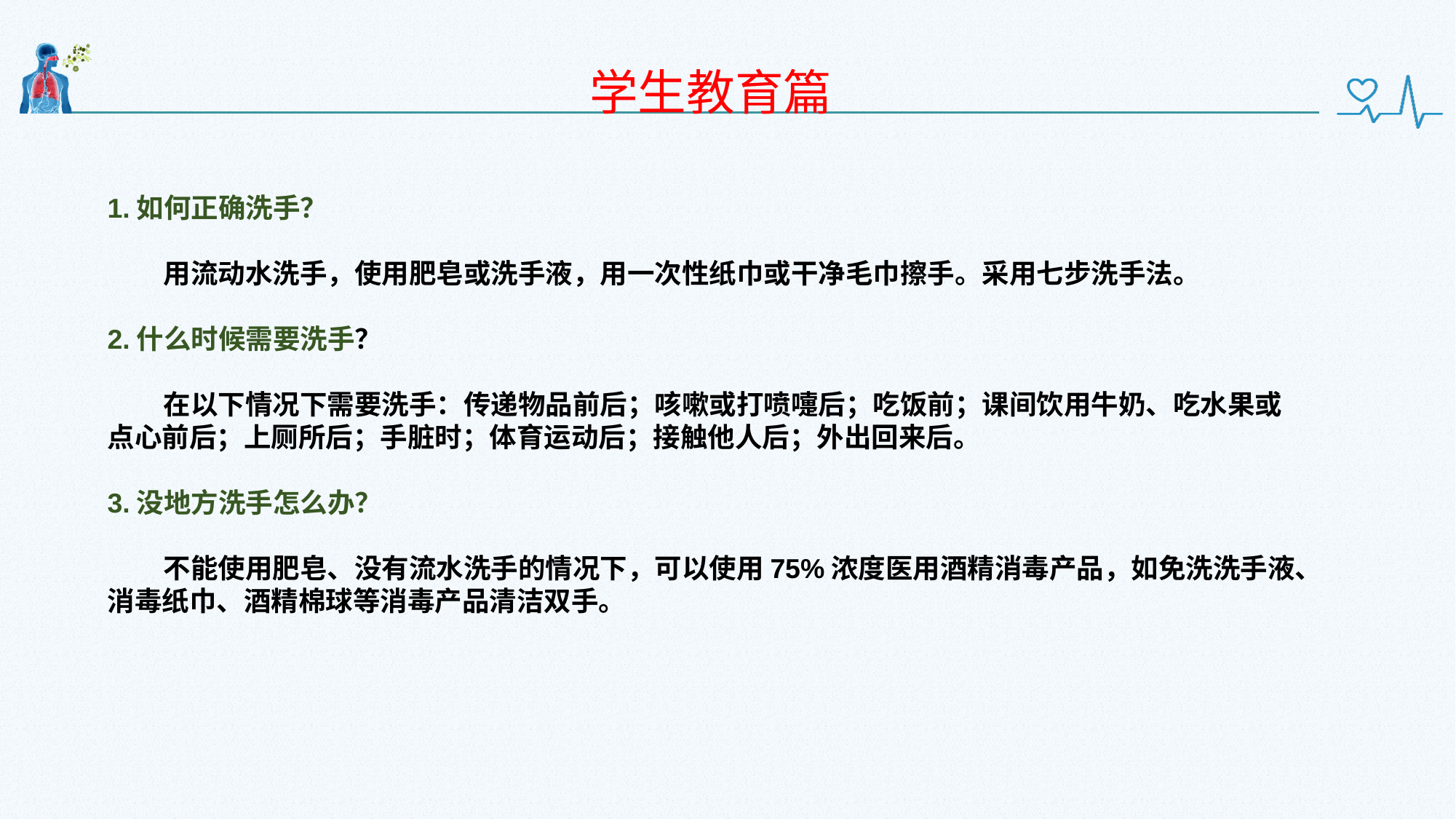

学生教育篇
1.如何正确洗手？

        用流动水洗手，使用肥皂或洗手液，用一次性纸巾或干净毛巾擦手。采用七步洗手法。

2.什么时候需要洗手？

        在以下情况下需要洗手：传递物品前后；咳嗽或打喷嚏后；吃饭前；课间饮用牛奶、吃水果或点心前后；上厕所后；手脏时；体育运动后；接触他人后；外出回来后。

3.没地方洗手怎么办？

        不能使用肥皂、没有流水洗手的情况下，可以使用75%浓度医用酒精消毒产品，如免洗洗手液、消毒纸巾、酒精棉球等消毒产品清洁双手。